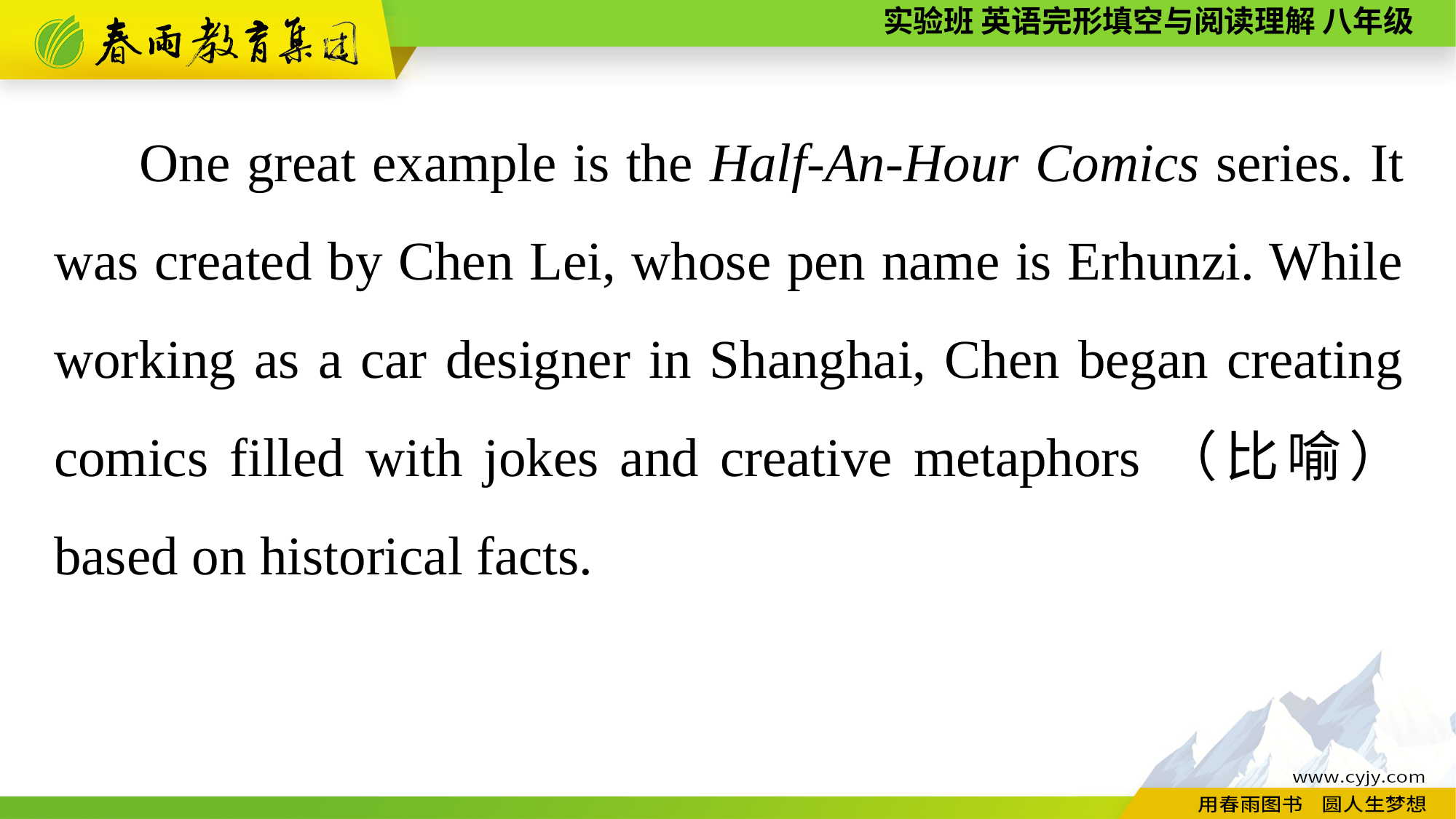

One great example is the Half-An-Hour Comics series. It was created by Chen Lei, whose pen name is Erhunzi. While working as a car designer in Shanghai, Chen began creating comics filled with jokes and creative metaphors（比喻） based on historical facts.